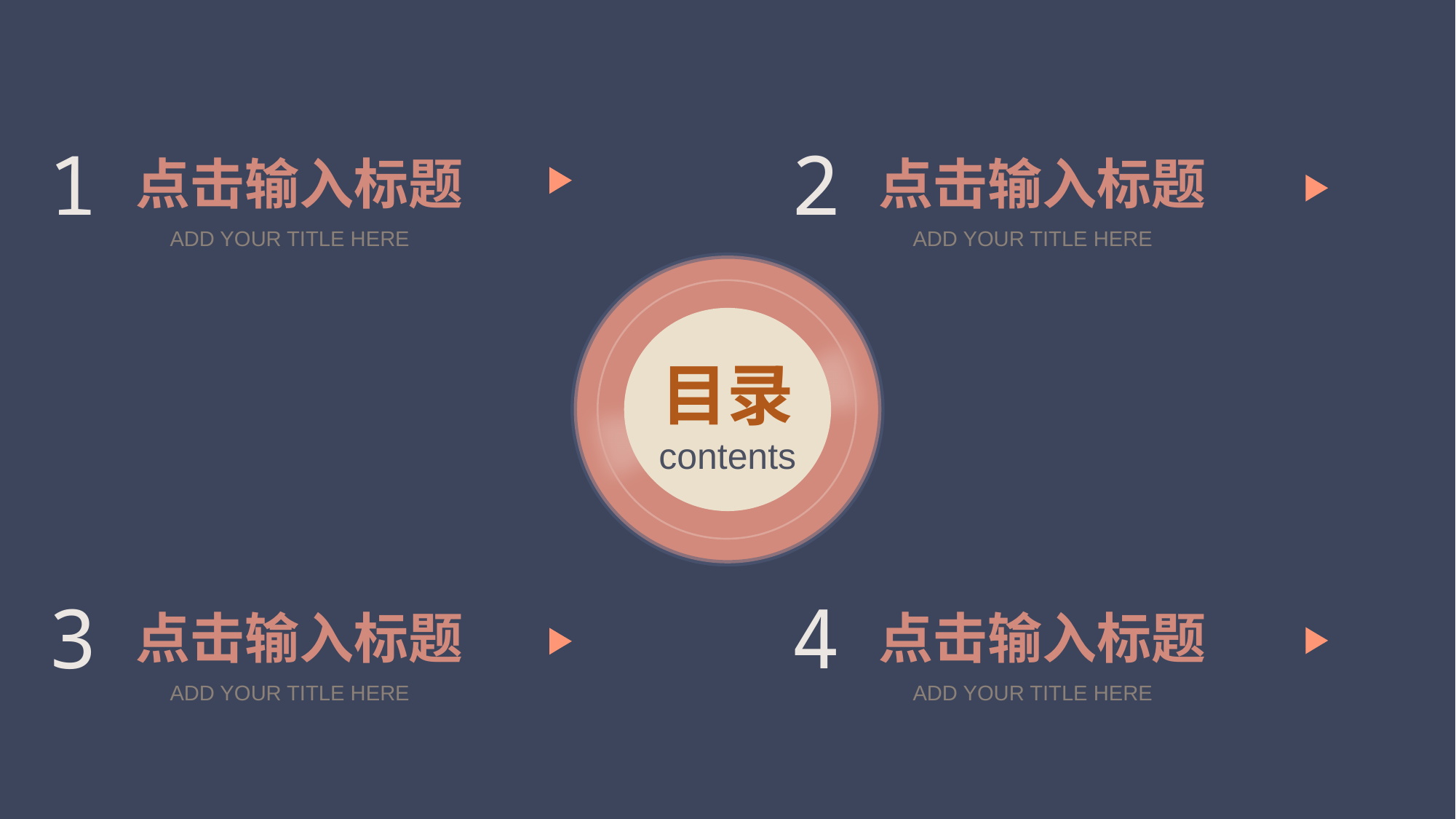

1
2
点击输入标题
点击输入标题

ADD YOUR TITLE HERE
ADD YOUR TITLE HERE

目录
contents

3
4
点击输入标题
点击输入标题

ADD YOUR TITLE HERE
ADD YOUR TITLE HERE